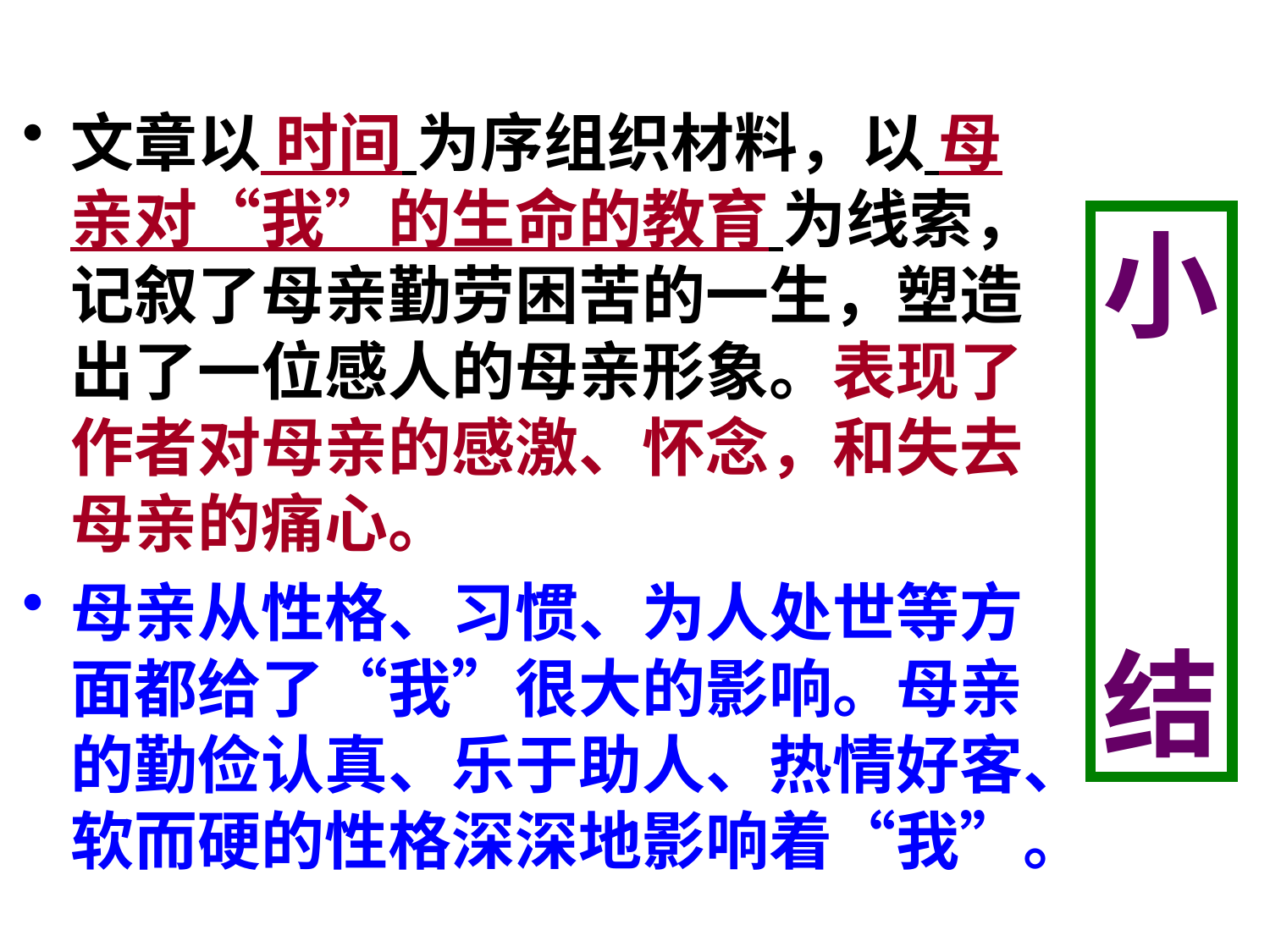

文章以 时间 为序组织材料，以 母亲对“我”的生命的教育 为线索，记叙了母亲勤劳困苦的一生，塑造出了一位感人的母亲形象。表现了作者对母亲的感激、怀念，和失去母亲的痛心。
母亲从性格、习惯、为人处世等方面都给了“我”很大的影响。母亲的勤俭认真、乐于助人、热情好客、软而硬的性格深深地影响着“我”。
小

结